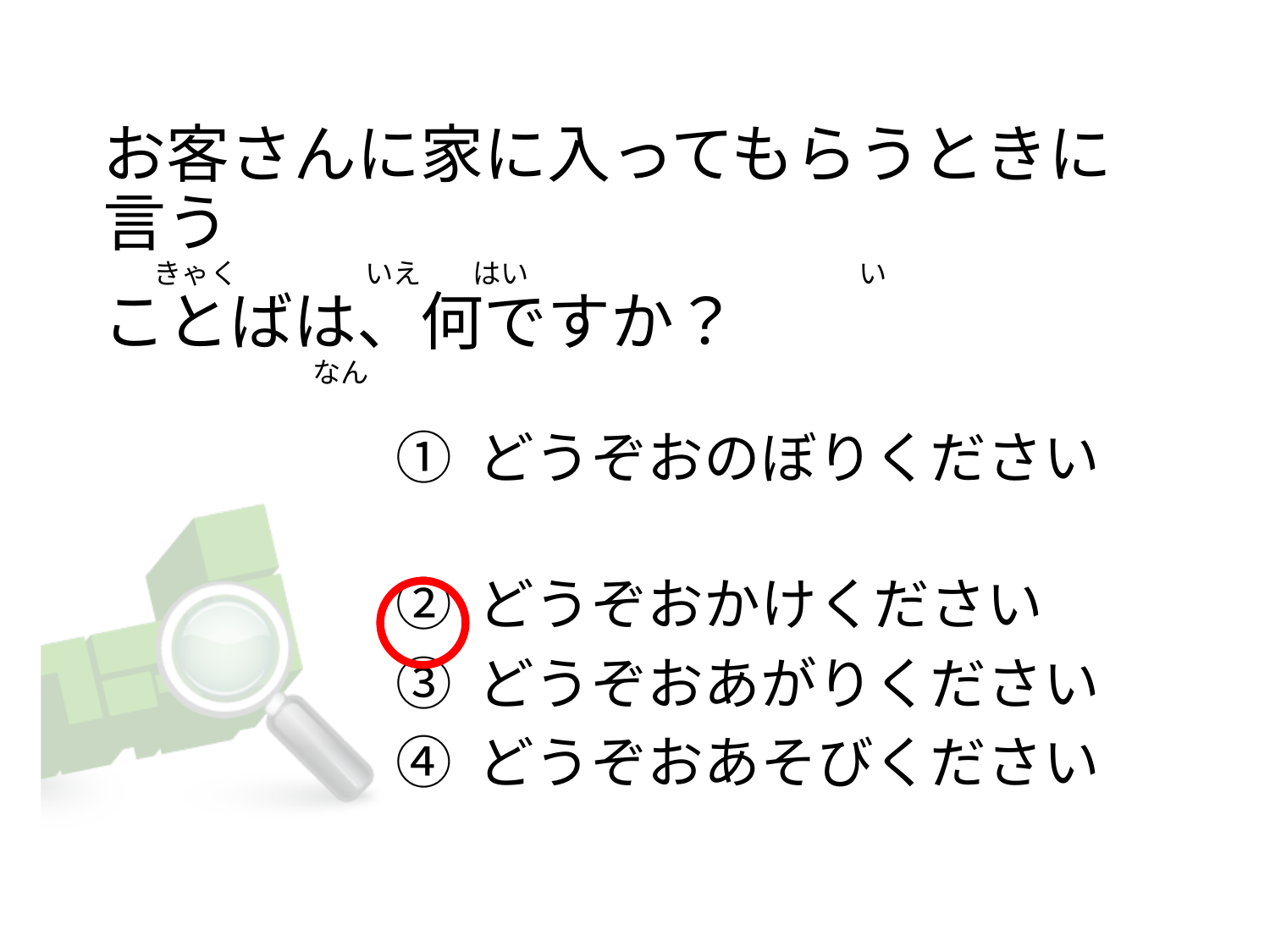

お客さんに家に入ってもらうときに言う
       きゃく                    いえ        はい                                                    い   
ことばは、何ですか？
                                なん
① どうぞおのぼりください
② どうぞおかけください
③ どうぞおあがりください
④ どうぞおあそびください